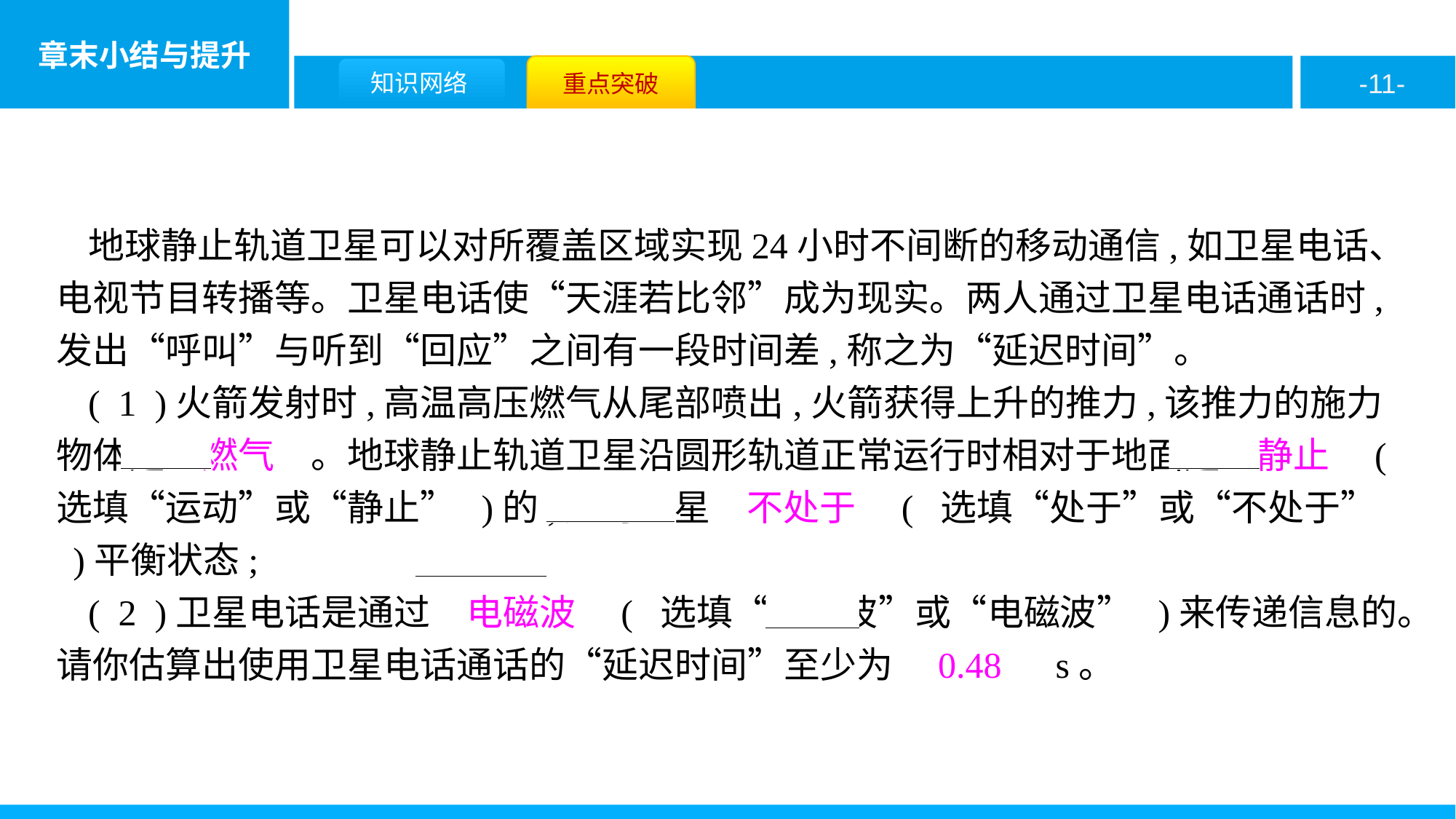

地球静止轨道卫星可以对所覆盖区域实现24小时不间断的移动通信,如卫星电话、电视节目转播等。卫星电话使“天涯若比邻”成为现实。两人通过卫星电话通话时,发出“呼叫”与听到“回应”之间有一段时间差,称之为“延迟时间”。
(  1  )火箭发射时,高温高压燃气从尾部喷出,火箭获得上升的推力,该推力的施力物体是　燃气　。地球静止轨道卫星沿圆形轨道正常运行时相对于地面是　静止　(  选填“运动”或“静止”  )的,此时卫星　不处于　(  选填“处于”或“不处于”  )平衡状态;
(  2  )卫星电话是通过　电磁波　(  选填“超声波”或“电磁波”  )来传递信息的。请你估算出使用卫星电话通话的“延迟时间”至少为　0.48　s。